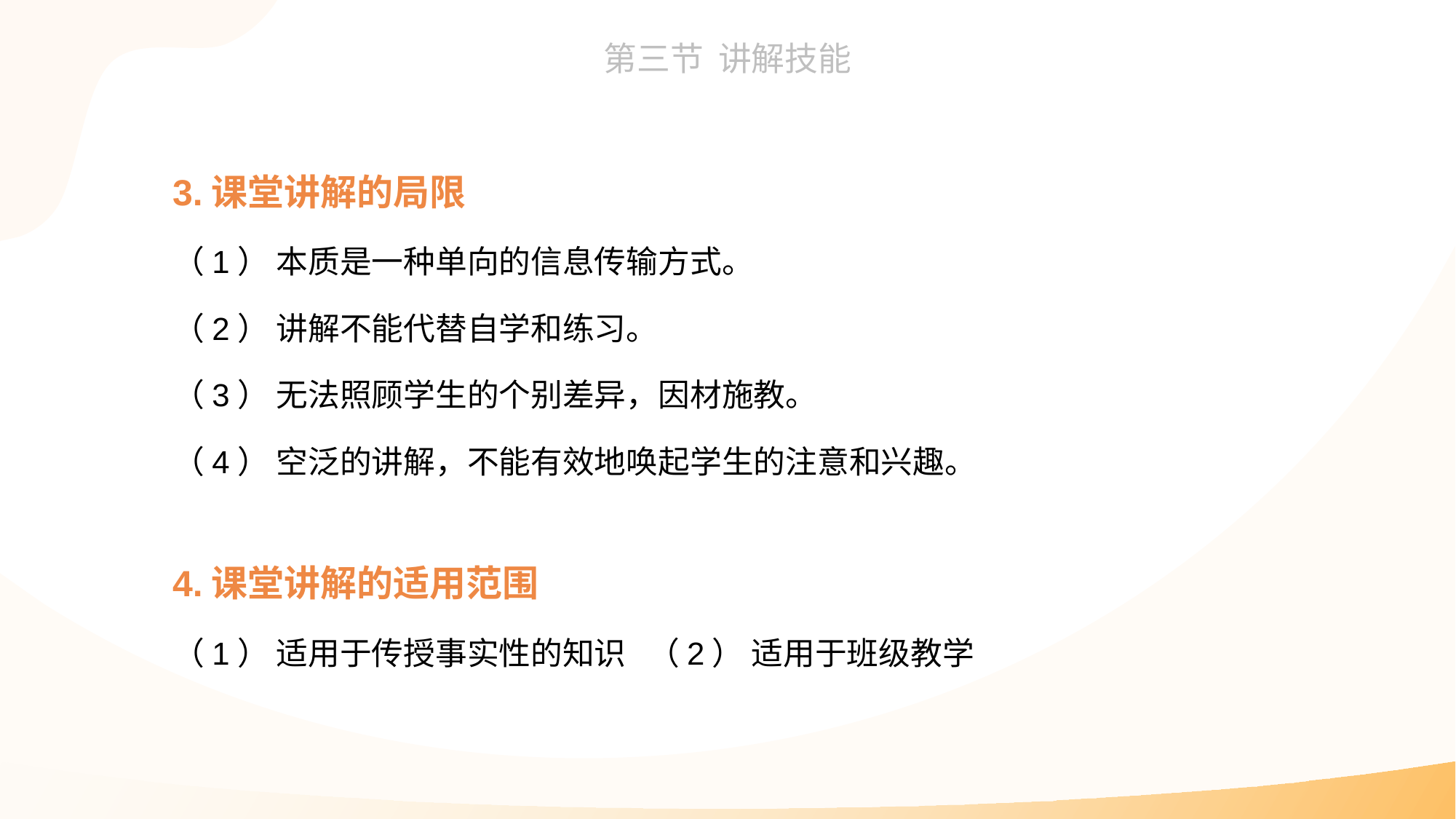

3.课堂讲解的局限
（1） 本质是一种单向的信息传输方式。
（2） 讲解不能代替自学和练习。
（3） 无法照顾学生的个别差异，因材施教。
（4） 空泛的讲解，不能有效地唤起学生的注意和兴趣。

4.课堂讲解的适用范围
（1） 适用于传授事实性的知识   （2） 适用于班级教学